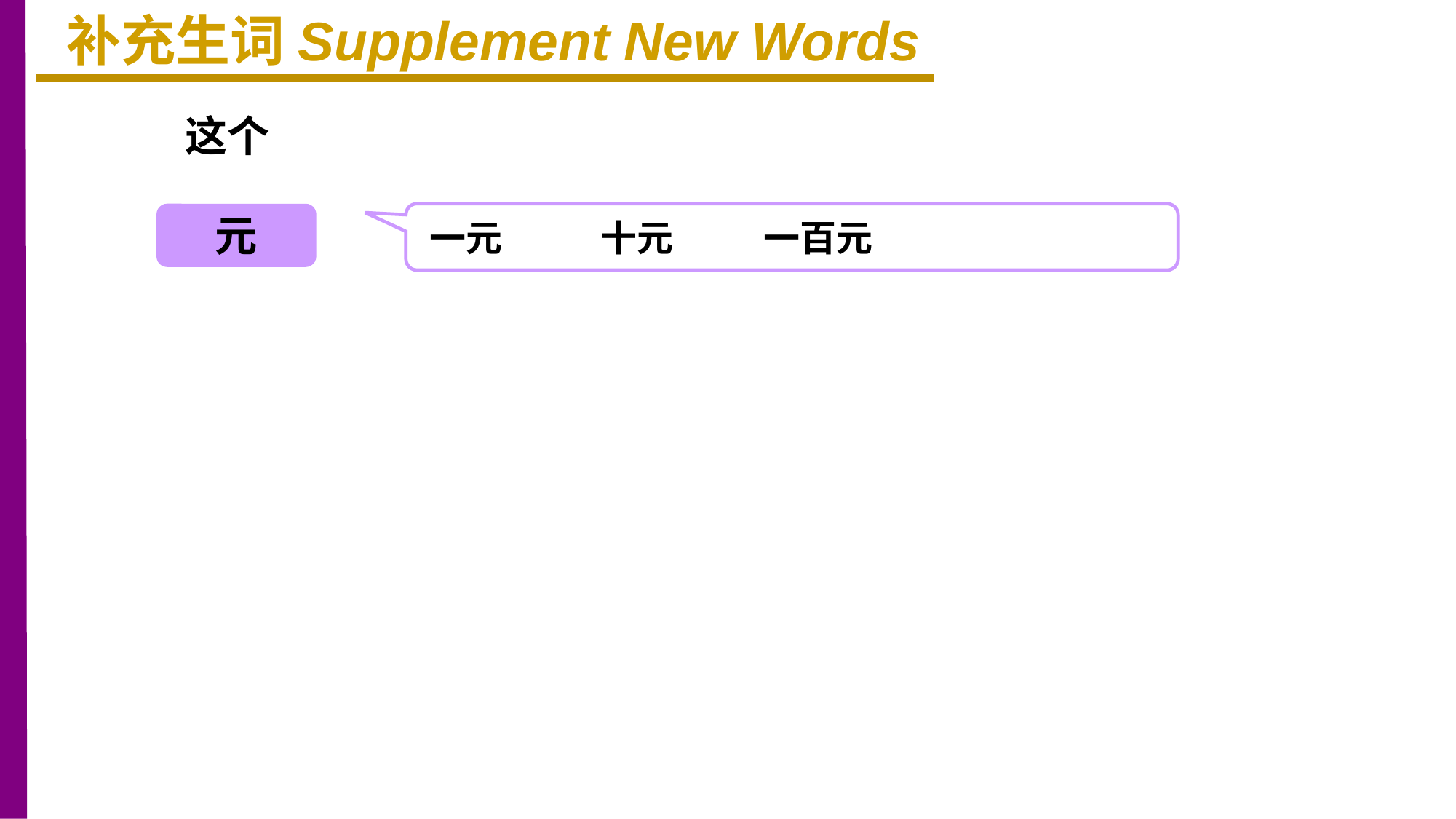

补充生词Supplement New Words
这个

元

一元            十元           一百元